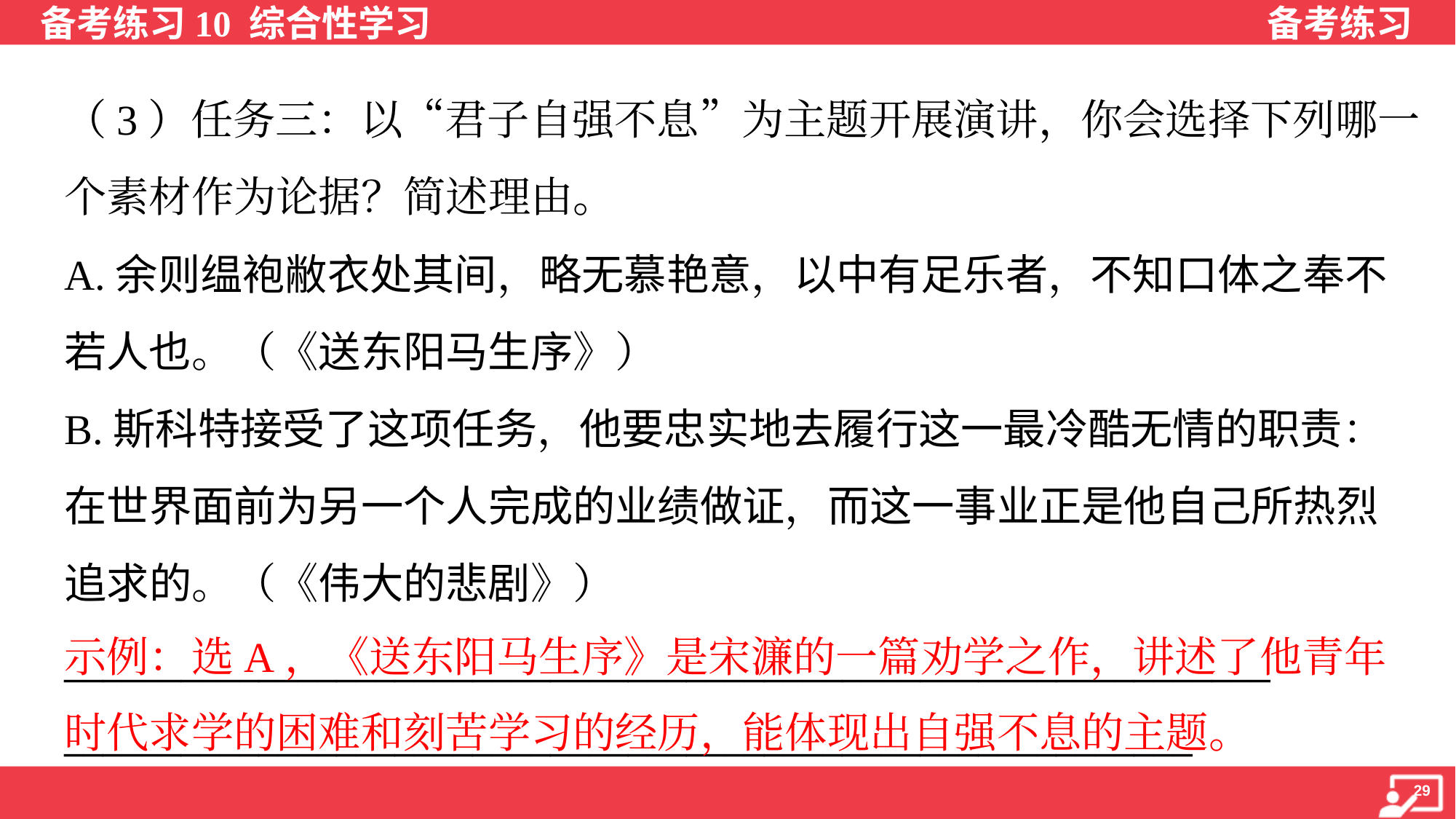

（3）任务三：以“君子自强不息”为主题开展演讲，你会选择下列哪一
个素材作为论据？简述理由。
A.余则缊袍敝衣处其间，略无慕艳意，以中有足乐者，不知口体之奉不
若人也。（《送东阳马生序》）
B.斯科特接受了这项任务，他要忠实地去履行这一最冷酷无情的职责：
在世界面前为另一个人完成的业绩做证，而这一事业正是他自己所热烈
追求的。（《伟大的悲剧》）
______________________________________________________________
__________________________________________________________
示例：选A，《送东阳马生序》是宋濂的一篇劝学之作，讲述了他青年时代求学的困难和刻苦学习的经历，能体现出自强不息的主题。